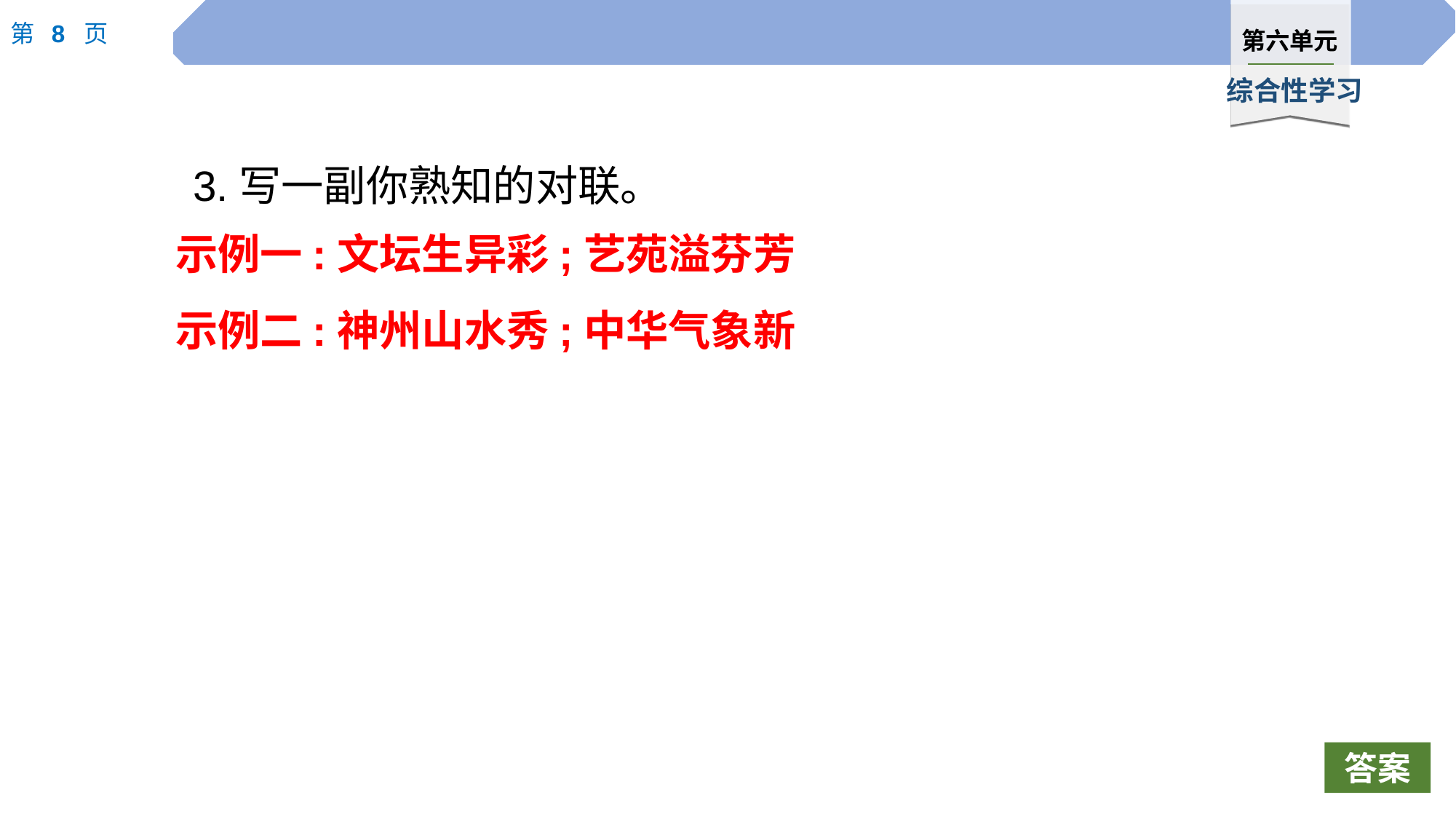

3.写一副你熟知的对联。
示例一:文坛生异彩;艺苑溢芬芳
示例二:神州山水秀;中华气象新
答案